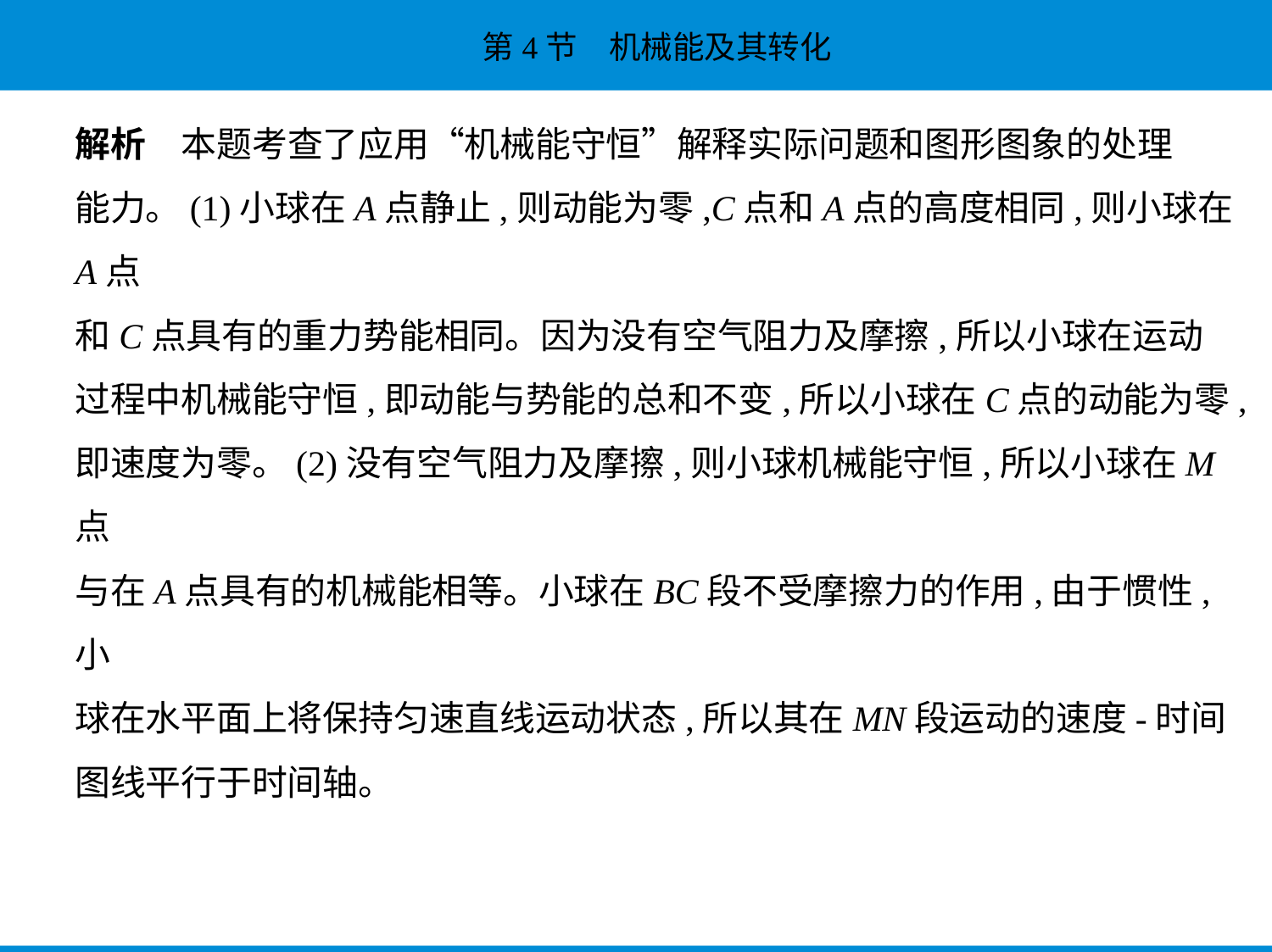

解析　本题考查了应用“机械能守恒”解释实际问题和图形图象的处理
能力。(1)小球在A点静止,则动能为零,C点和A点的高度相同,则小球在A点
和C点具有的重力势能相同。因为没有空气阻力及摩擦,所以小球在运动
过程中机械能守恒,即动能与势能的总和不变,所以小球在C点的动能为零,
即速度为零。(2)没有空气阻力及摩擦,则小球机械能守恒,所以小球在M点
与在A点具有的机械能相等。小球在BC段不受摩擦力的作用,由于惯性,小
球在水平面上将保持匀速直线运动状态,所以其在MN段运动的速度-时间
图线平行于时间轴。